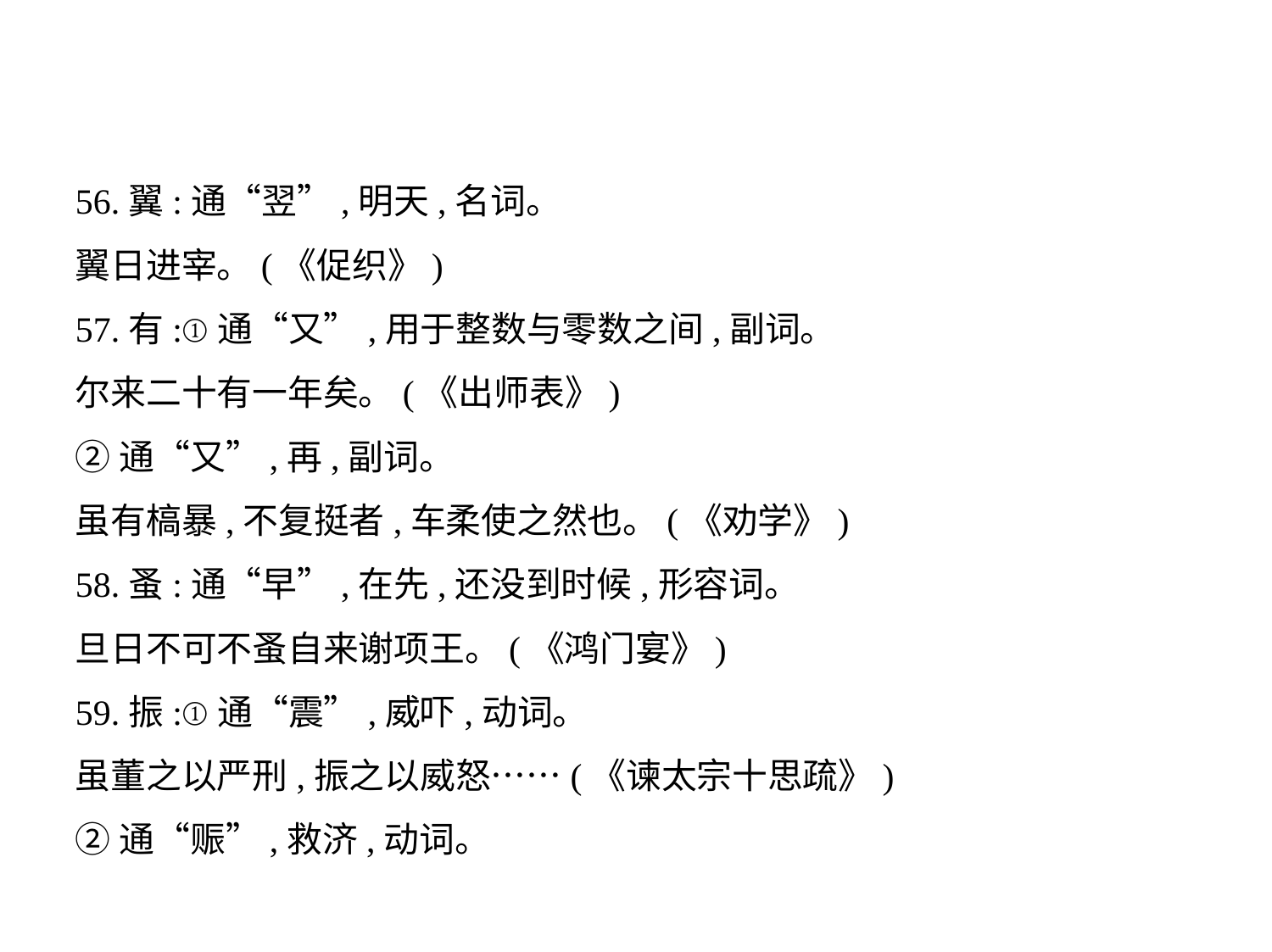

56.翼:通“翌”,明天,名词。
翼日进宰。(《促织》)
57.有:①通“又”,用于整数与零数之间,副词。
尔来二十有一年矣。(《出师表》)
②通“又”,再,副词。
虽有槁暴,不复挺者,车柔使之然也。(《劝学》)
58.蚤:通“早”,在先,还没到时候,形容词。
旦日不可不蚤自来谢项王。(《鸿门宴》)
59.振:①通“震”,威吓,动词。
虽董之以严刑,振之以威怒……(《谏太宗十思疏》)
②通“赈”,救济,动词。